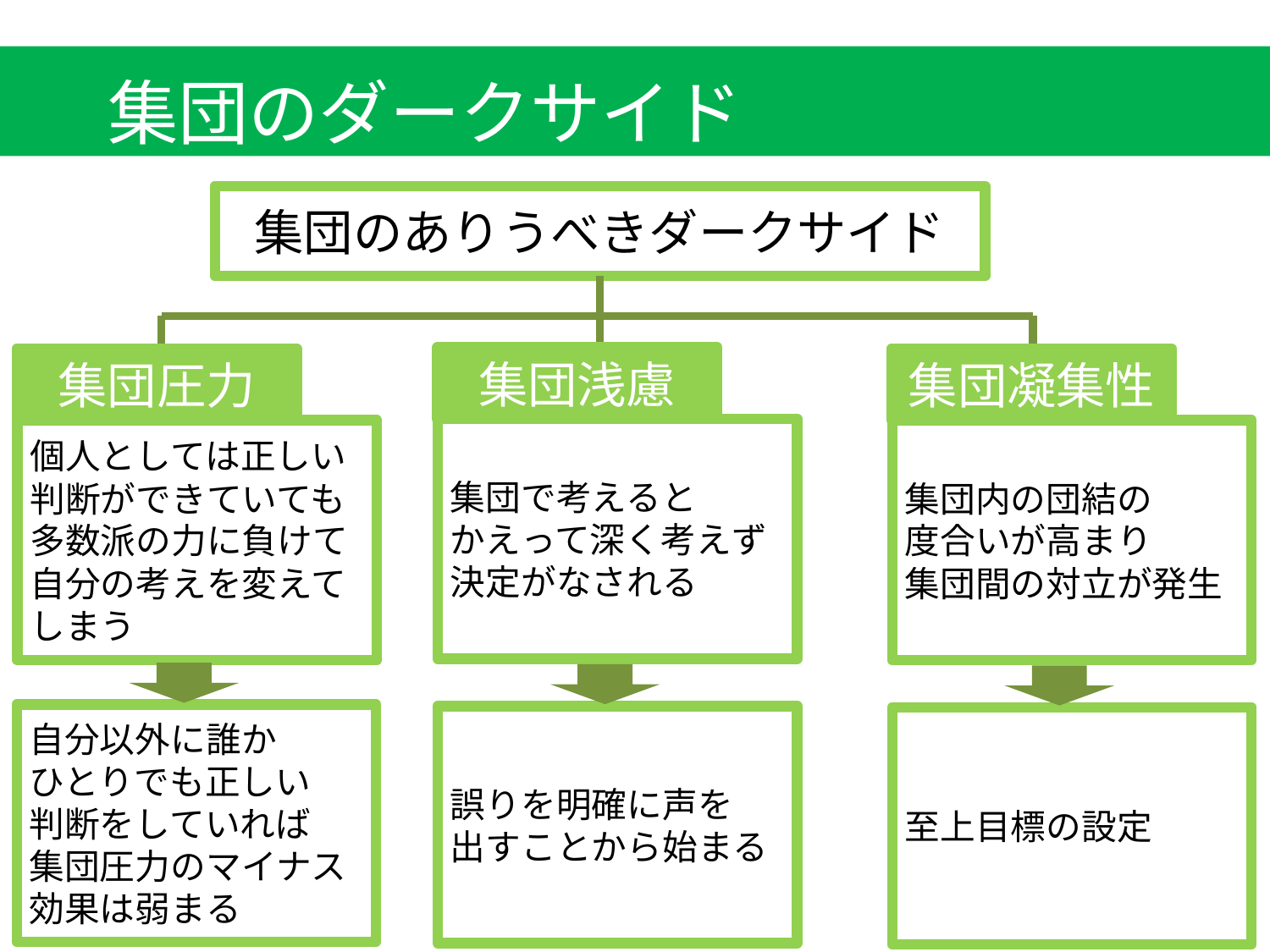

集団のダークサイド
集団のありうべきダークサイド
集団浅慮
集団圧力
集団凝集性
集団で考えると
かえって深く考えず決定がなされる
個人としては正しい判断ができていても多数派の力に負けて自分の考えを変えてしまう
集団内の団結の
度合いが高まり
集団間の対立が発生

自分以外に誰か
ひとりでも正しい
判断をしていれば
集団圧力のマイナス効果は弱まる
誤りを明確に声を
出すことから始まる
至上目標の設定